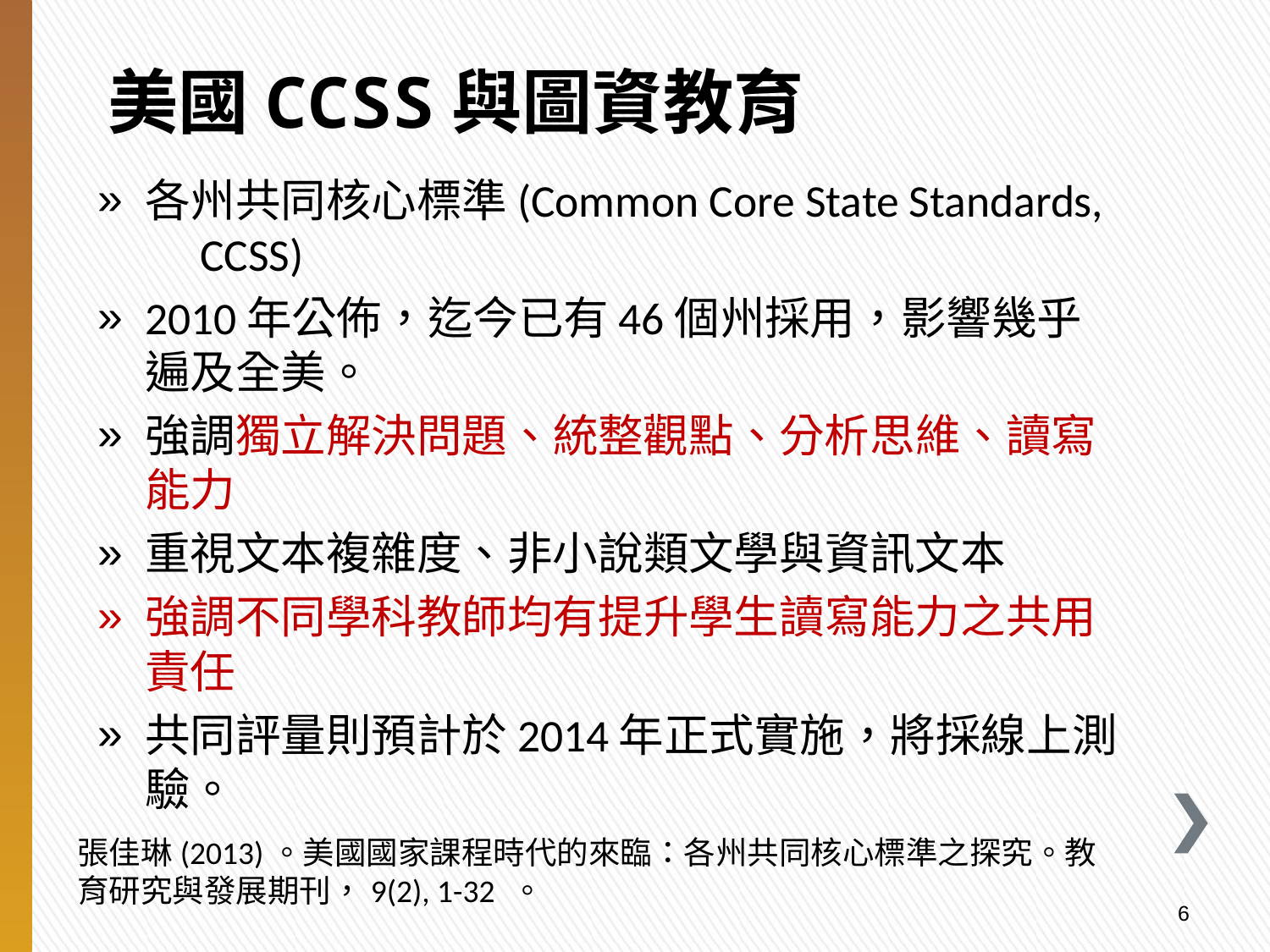

# 美國CCSS與圖資教育
各州共同核心標準(Common Core State Standards, 　CCSS)
2010年公佈，迄今已有46個州採用，影響幾乎遍及全美。
強調獨立解決問題、統整觀點、分析思維、讀寫能力
重視文本複雜度、非小說類文學與資訊文本
強調不同學科教師均有提升學生讀寫能力之共用責任
共同評量則預計於2014年正式實施，將採線上測驗。
張佳琳(2013)。美國國家課程時代的來臨：各州共同核心標準之探究。教育研究與發展期刊，9(2), 1-32 。
6